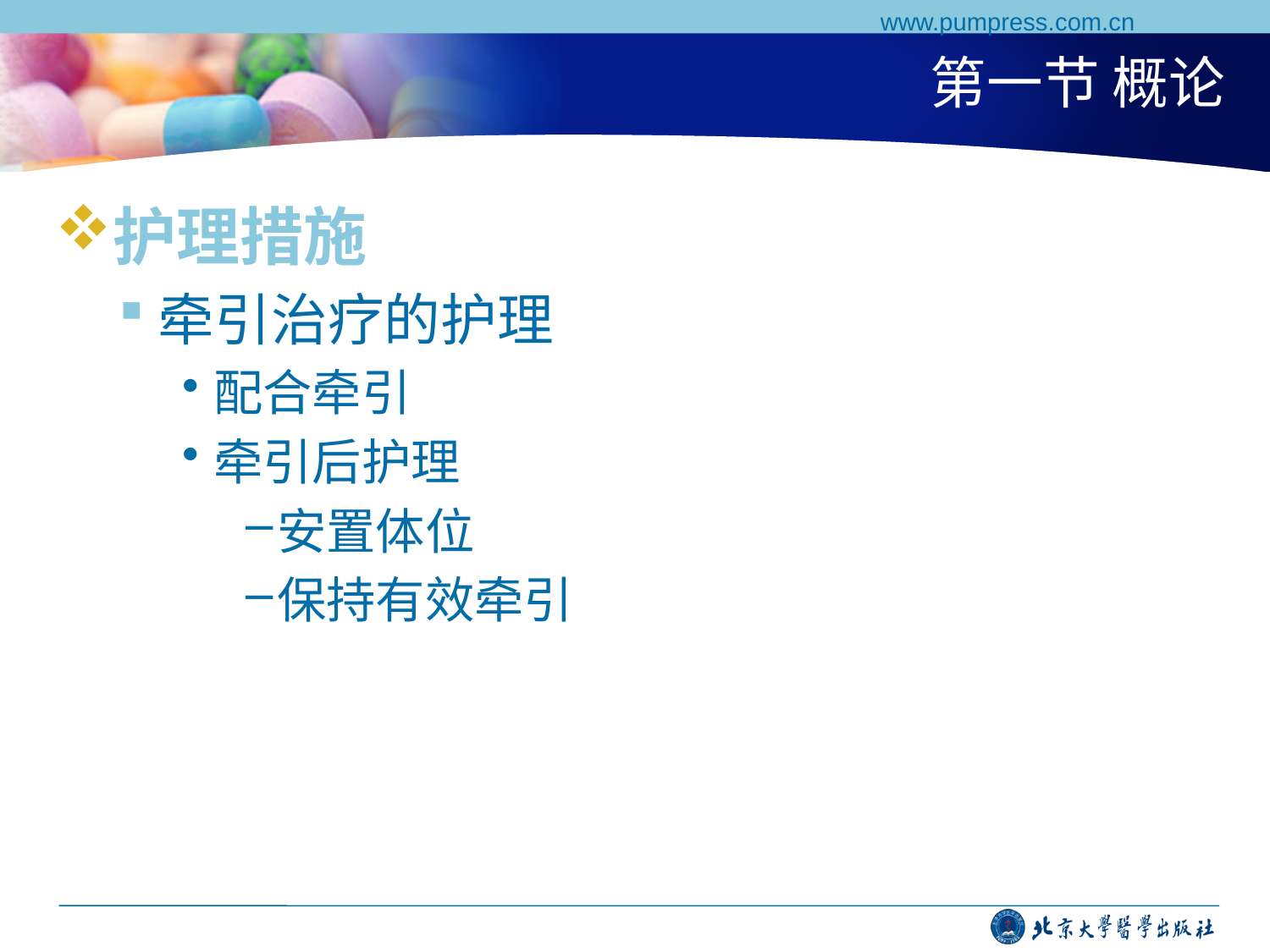

www.pumpress.com.cn
# 第一节 概论
护理措施
牵引治疗的护理
配合牵引
牵引后护理
安置体位
保持有效牵引